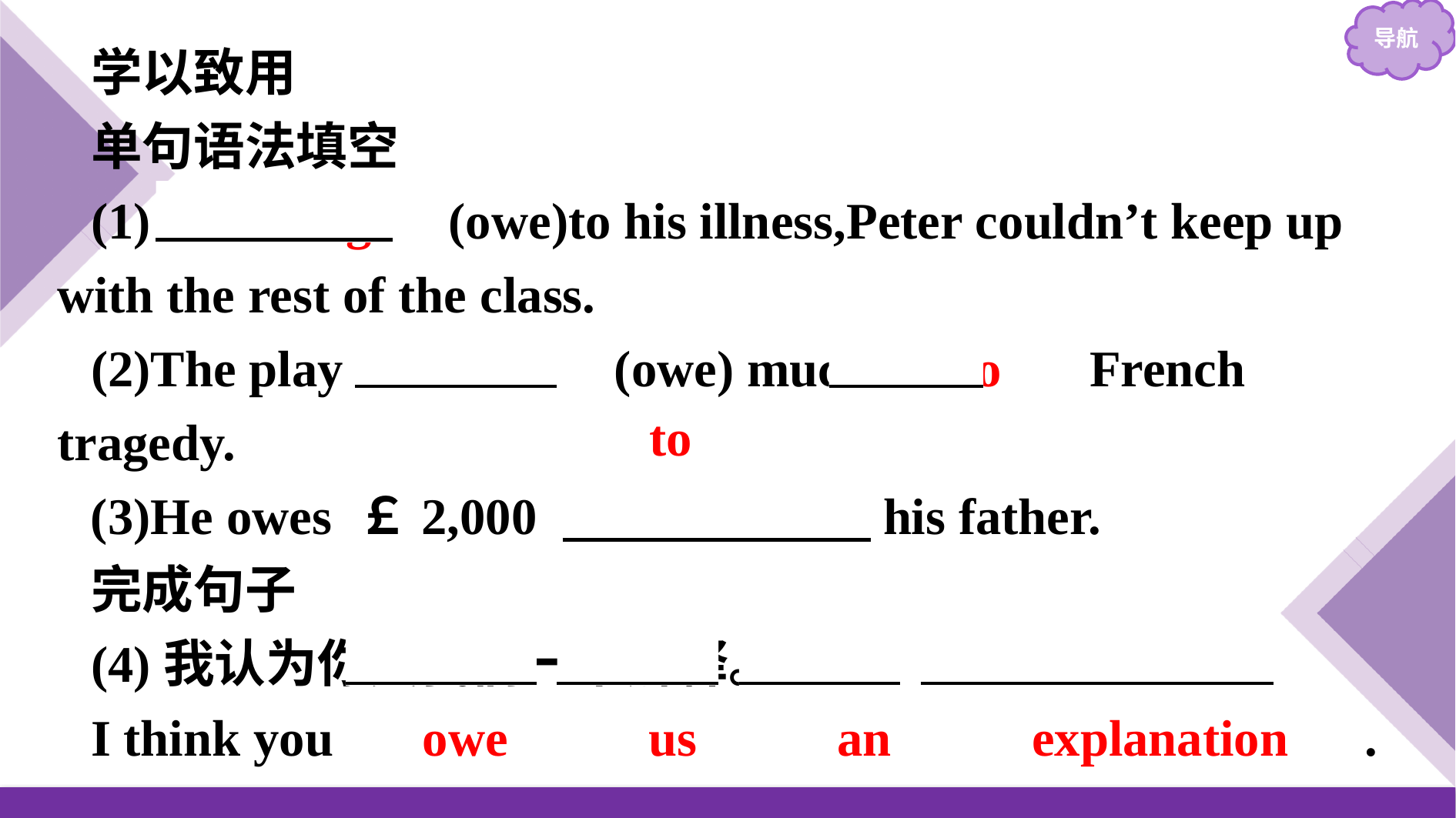

学以致用
单句语法填空
(1)　Owing　(owe)to his illness,Peter couldn’t keep up with the rest of the class.
(2)The play 　owes　(owe) much 　to　 French tragedy.
(3)He owes ￡2,000 　　　　　　his father.
完成句子
(4)我认为你欠我们一个解释。
I think you 　owe　 　us　 　an　 　explanation　.

to